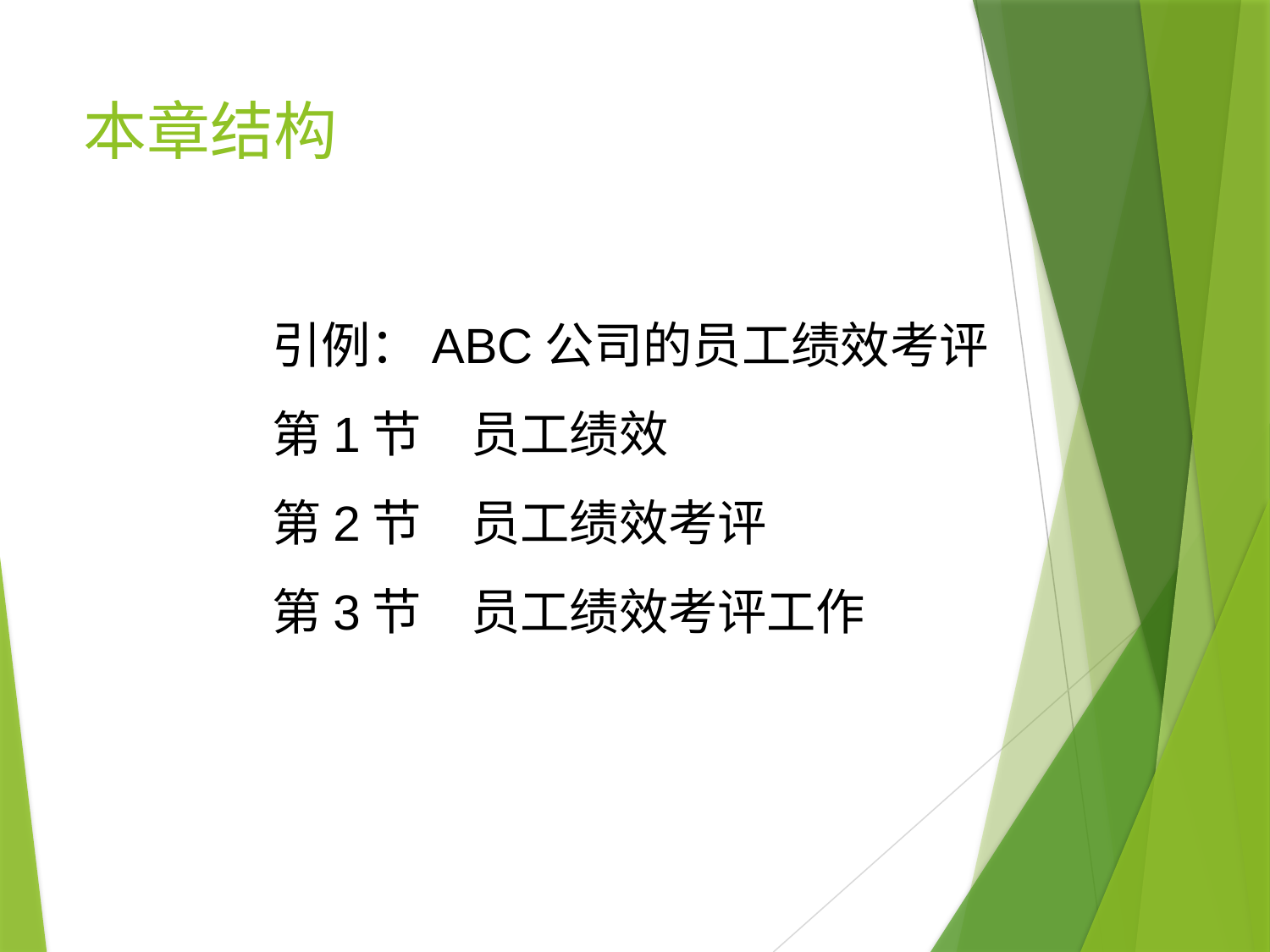

# 本章结构

引例：ABC公司的员工绩效考评
第1节　员工绩效
第2节　员工绩效考评
第3节　员工绩效考评工作